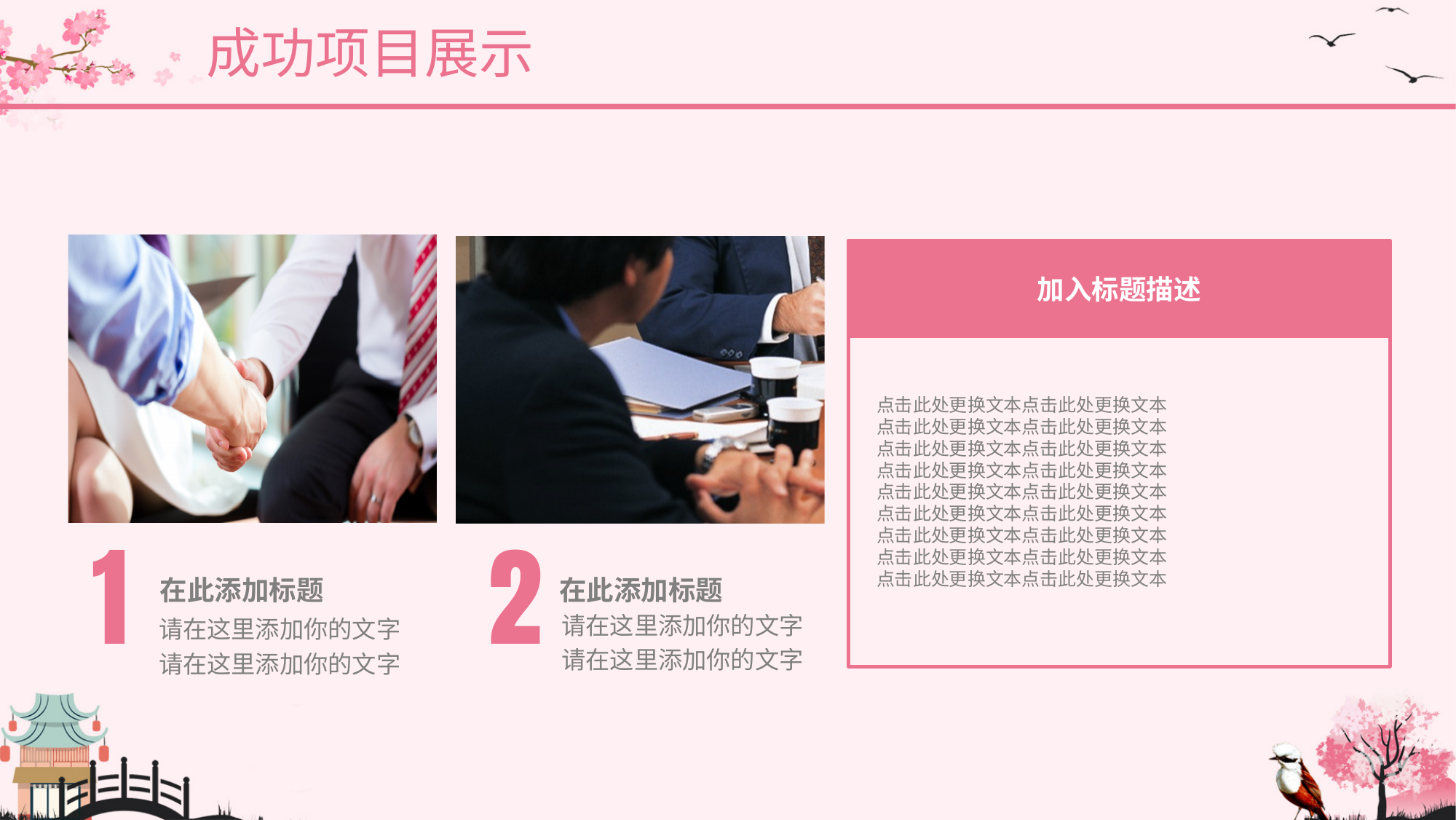

成功项目展示

1
2
在此添加标题
在此添加标题
请在这里添加你的文字请在这里添加你的文字

请在这里添加你的文字请在这里添加你的文字

加入标题描述
点击此处更换文本点击此处更换文本
点击此处更换文本点击此处更换文本
点击此处更换文本点击此处更换文本
点击此处更换文本点击此处更换文本
点击此处更换文本点击此处更换文本
点击此处更换文本点击此处更换文本
点击此处更换文本点击此处更换文本
点击此处更换文本点击此处更换文本
点击此处更换文本点击此处更换文本